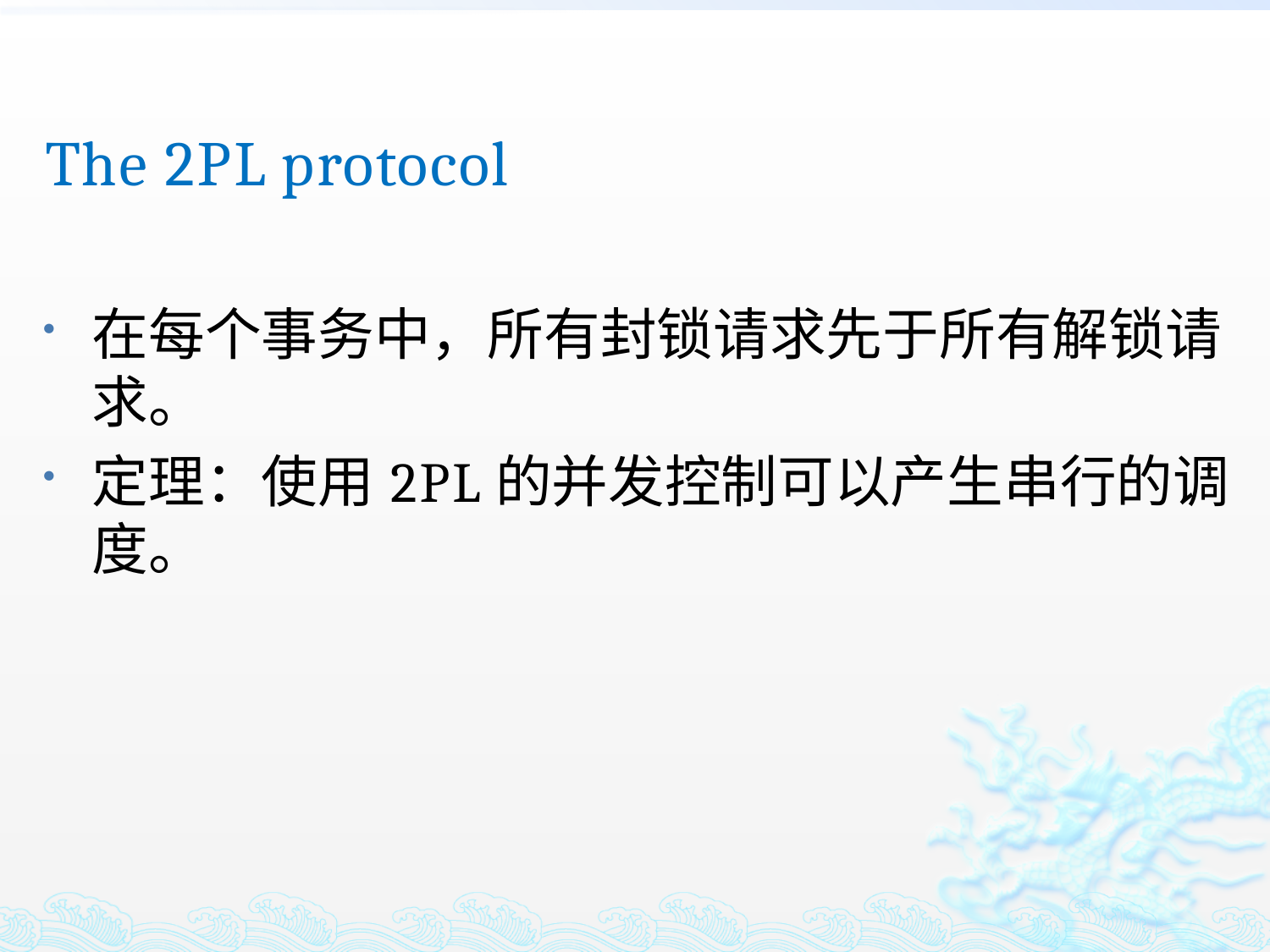

The 2PL protocol

在每个事务中，所有封锁请求先于所有解锁请求。
定理：使用2PL的并发控制可以产生串行的调度。